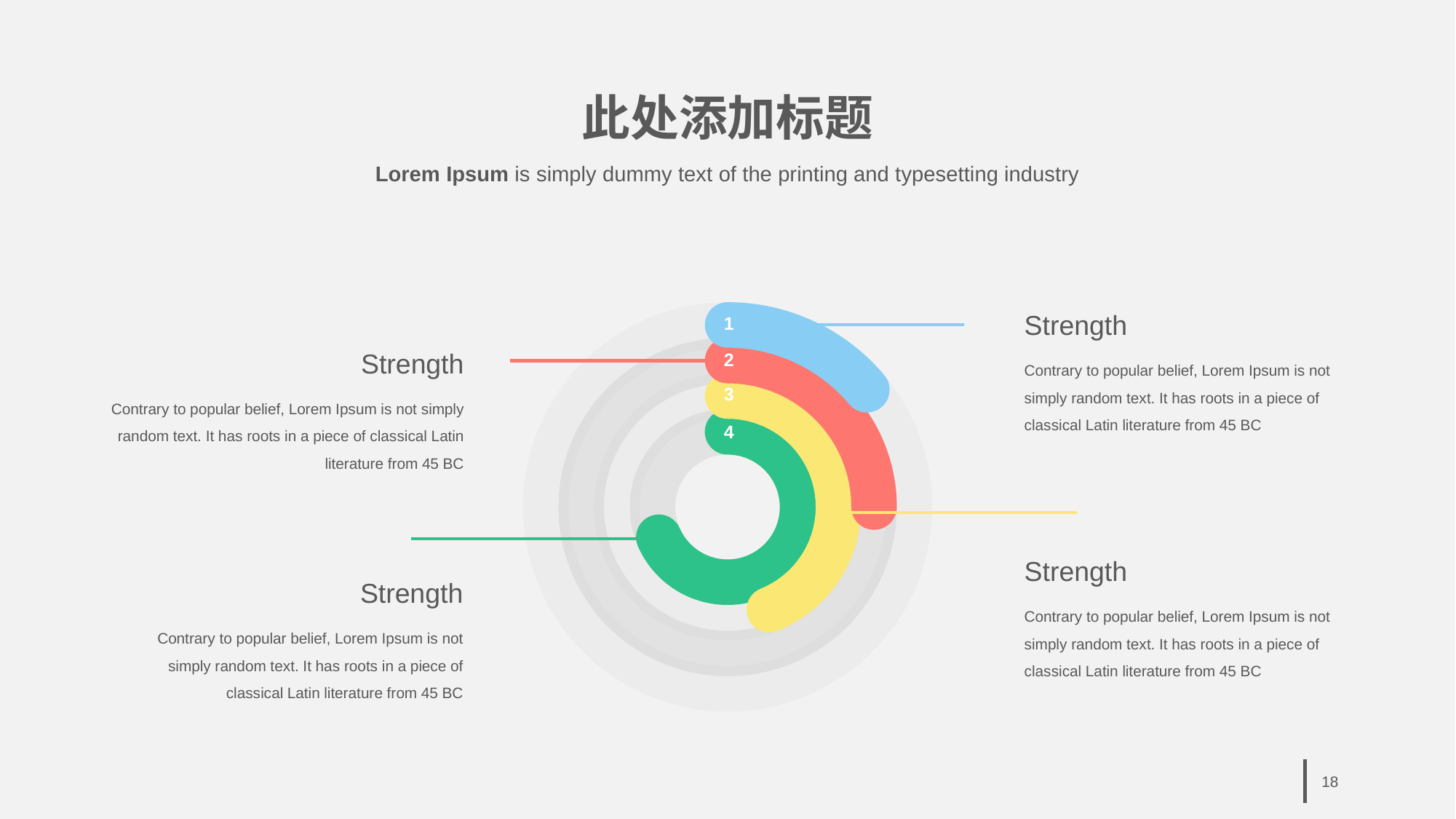

# 此处添加标题
Lorem Ipsum is simply dummy text of the printing and typesetting industry

Strength
Contrary to popular belief, Lorem Ipsum is not simply random text. It has roots in a piece of classical Latin literature from 45 BC
1

2

3

4

Strength
Contrary to popular belief, Lorem Ipsum is not simply random text. It has roots in a piece of classical Latin literature from 45 BC
Strength
Contrary to popular belief, Lorem Ipsum is not simply random text. It has roots in a piece of classical Latin literature from 45 BC
Strength
Contrary to popular belief, Lorem Ipsum is not simply random text. It has roots in a piece of classical Latin literature from 45 BC
18